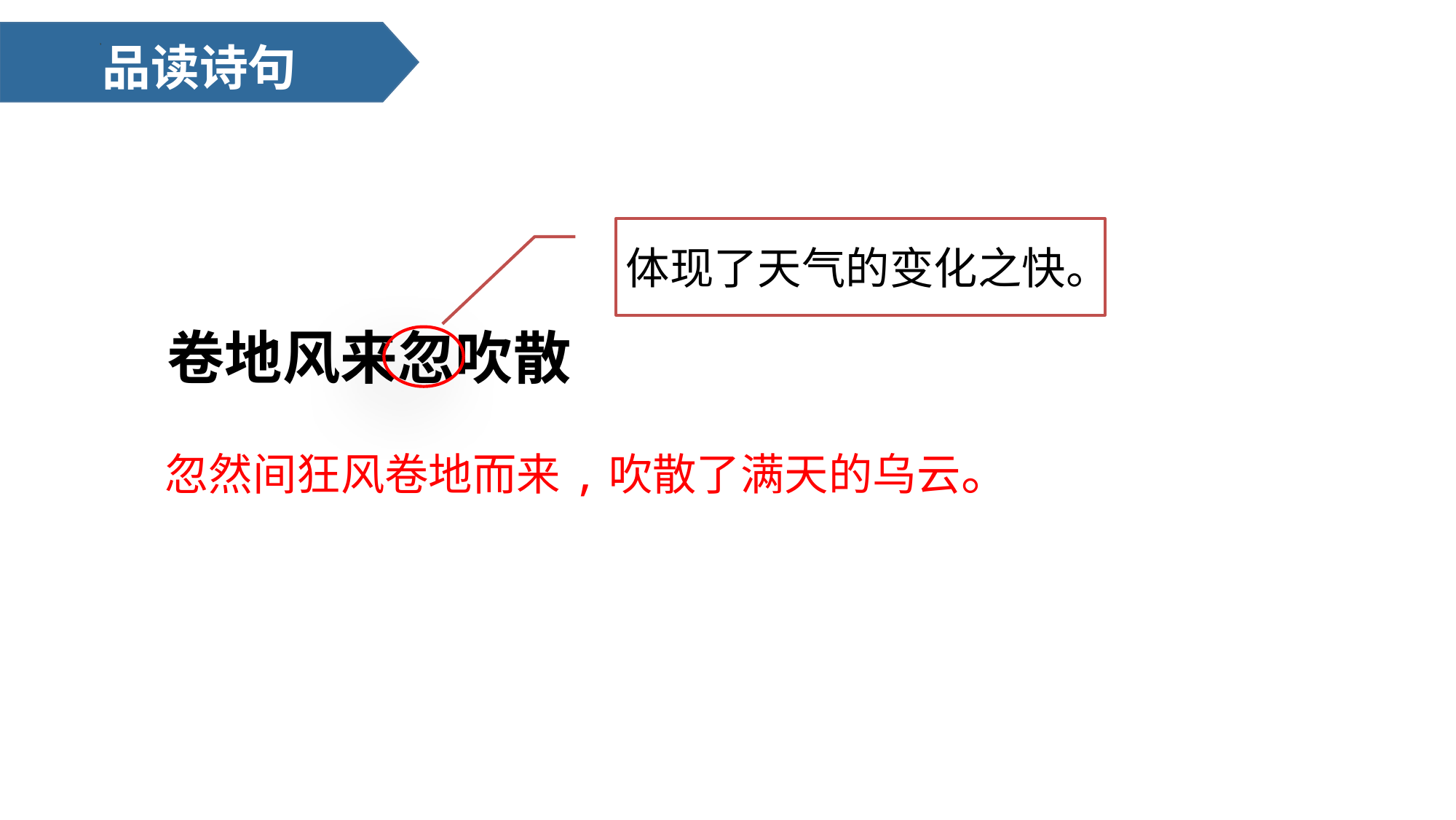

品读诗句
体现了天气的变化之快。
卷地风来忽吹散

忽然间狂风卷地而来,吹散了满天的乌云。